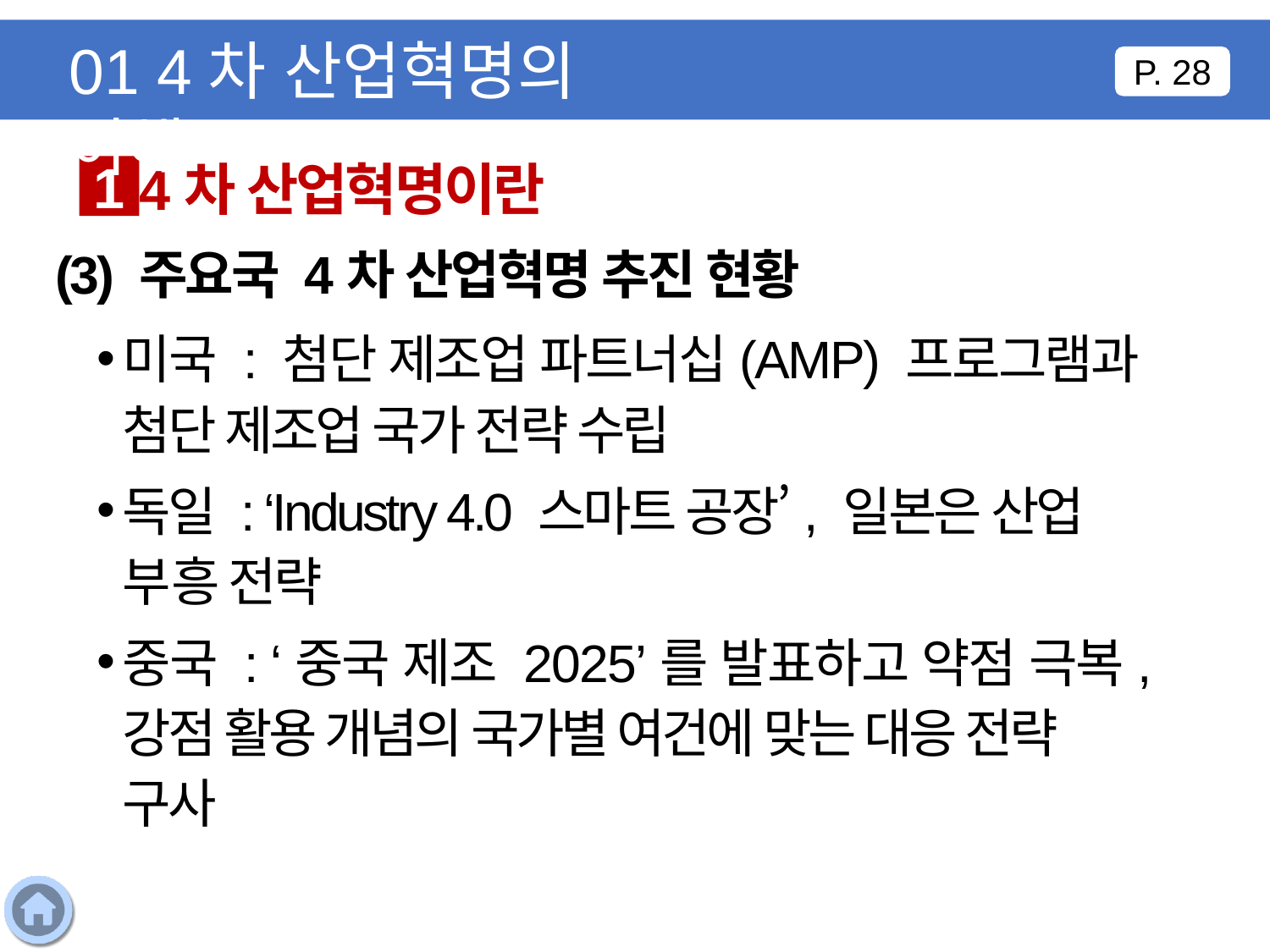

01 4차 산업혁명의 이해
P. 28
4차 산업혁명이란
1
(3) 주요국 4차 산업혁명 추진 현황
미국 : 첨단 제조업 파트너십(AMP) 프로그램과 첨단 제조업 국가 전략 수립
독일 : ‘Industry 4.0 스마트 공장’, 일본은 산업 부흥 전략
중국 : ‘중국 제조 2025’를 발표하고 약점 극복, 강점 활용 개념의 국가별 여건에 맞는 대응 전략 구사